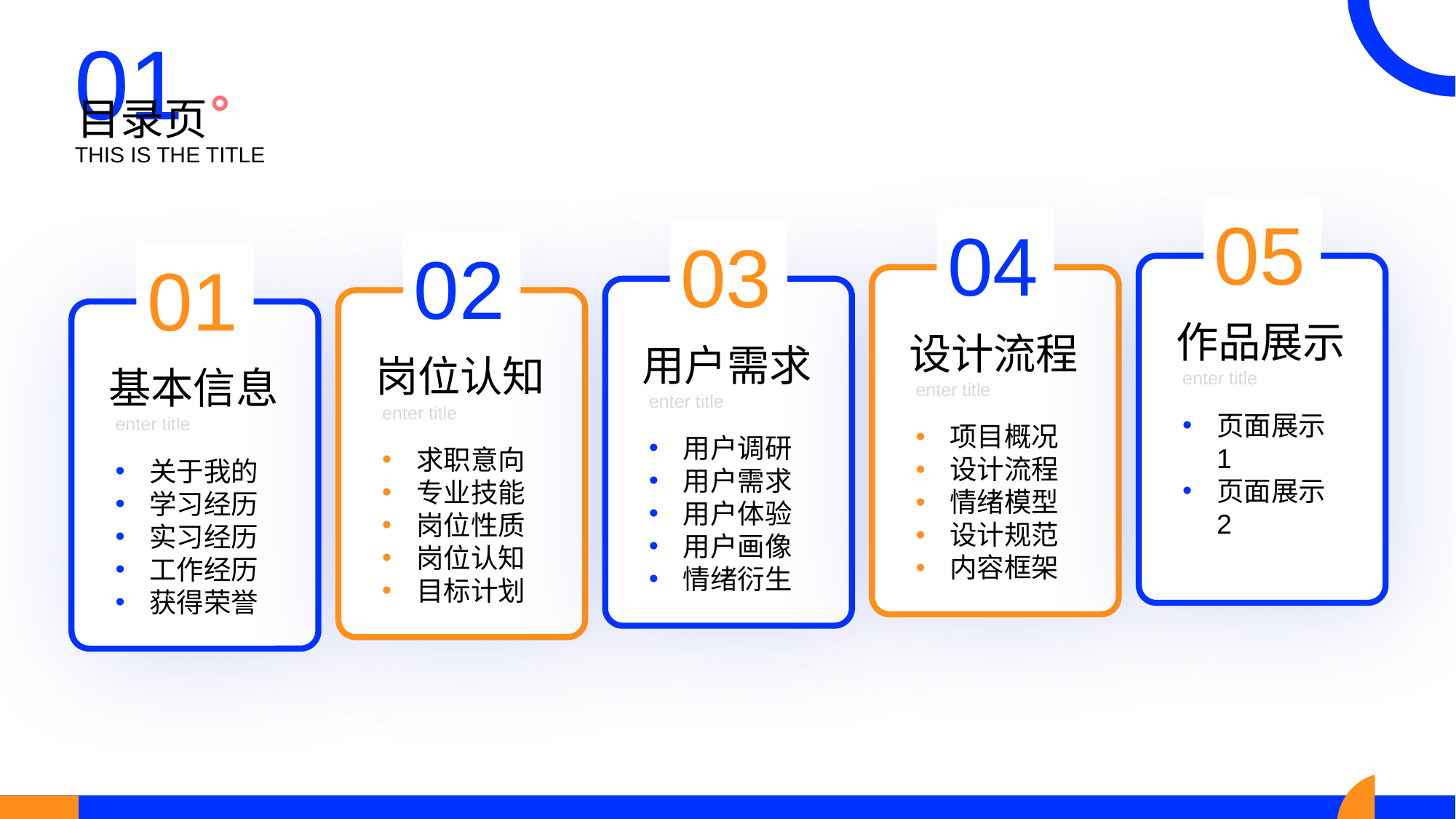

01
目录页
THIS IS THE TITLE

05

作品展示
enter title
页面展示1
页面展示2
04

设计流程
enter title
项目概况
设计流程
情绪模型
设计规范
内容框架
03

用户需求
enter title
用户调研
用户需求
用户体验
用户画像
情绪衍生
02

岗位认知
enter title
求职意向
专业技能
岗位性质
岗位认知
目标计划
01

基本信息
enter title
关于我的
学习经历
实习经历
工作经历
获得荣誉